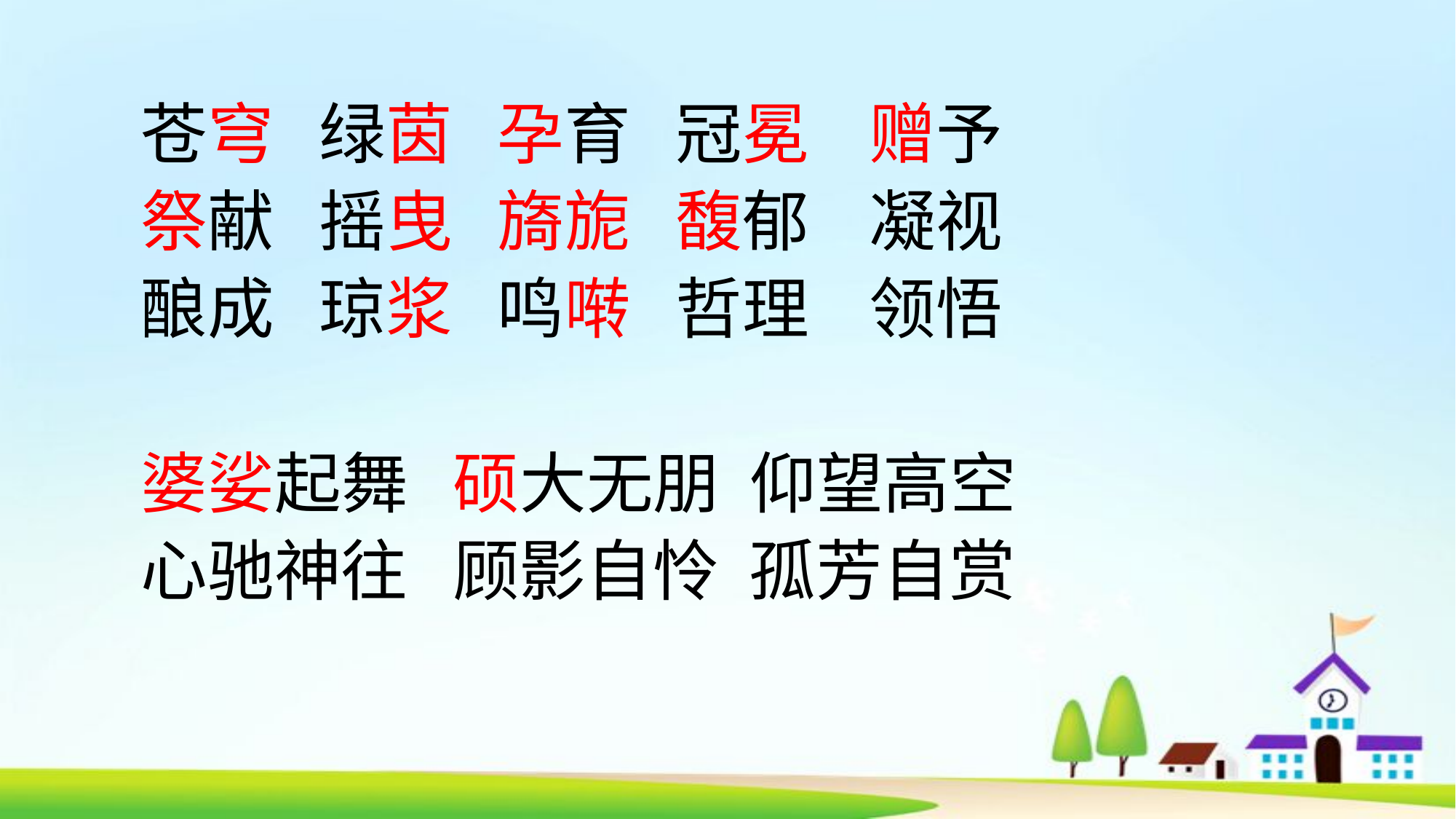

苍穹   绿茵   孕育   冠冕    赠予
祭献   摇曳   旖旎   馥郁    凝视
酿成   琼浆   鸣啭   哲理    领悟

婆娑起舞   硕大无朋  仰望高空
心驰神往   顾影自怜  孤芳自赏